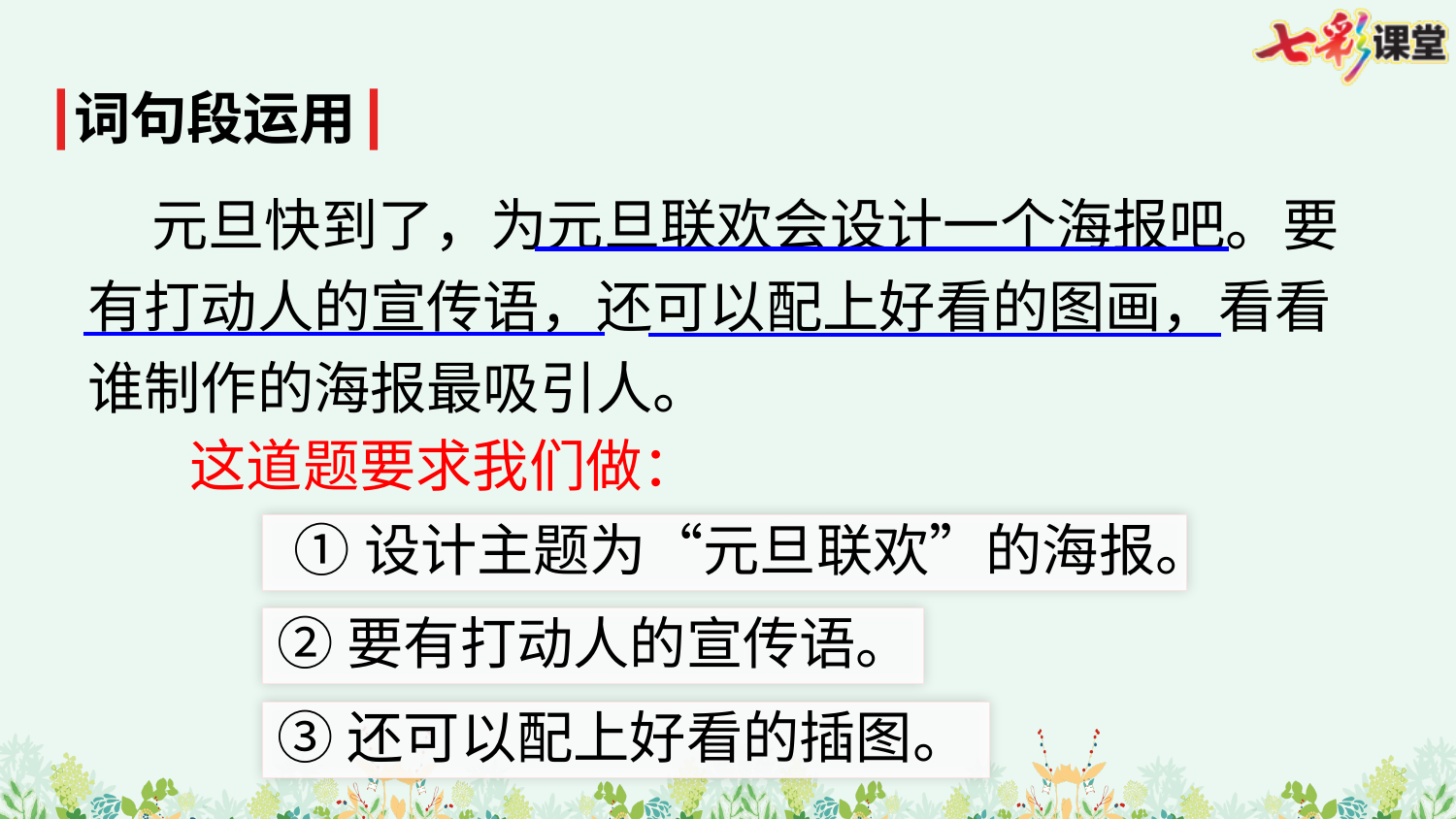

词句段运用

    元旦快到了，为元旦联欢会设计一个海报吧。要有打动人的宣传语，还可以配上好看的图画，看看谁制作的海报最吸引人。
这道题要求我们做：
①设计主题为“元旦联欢”的海报。
②要有打动人的宣传语。
③还可以配上好看的插图。